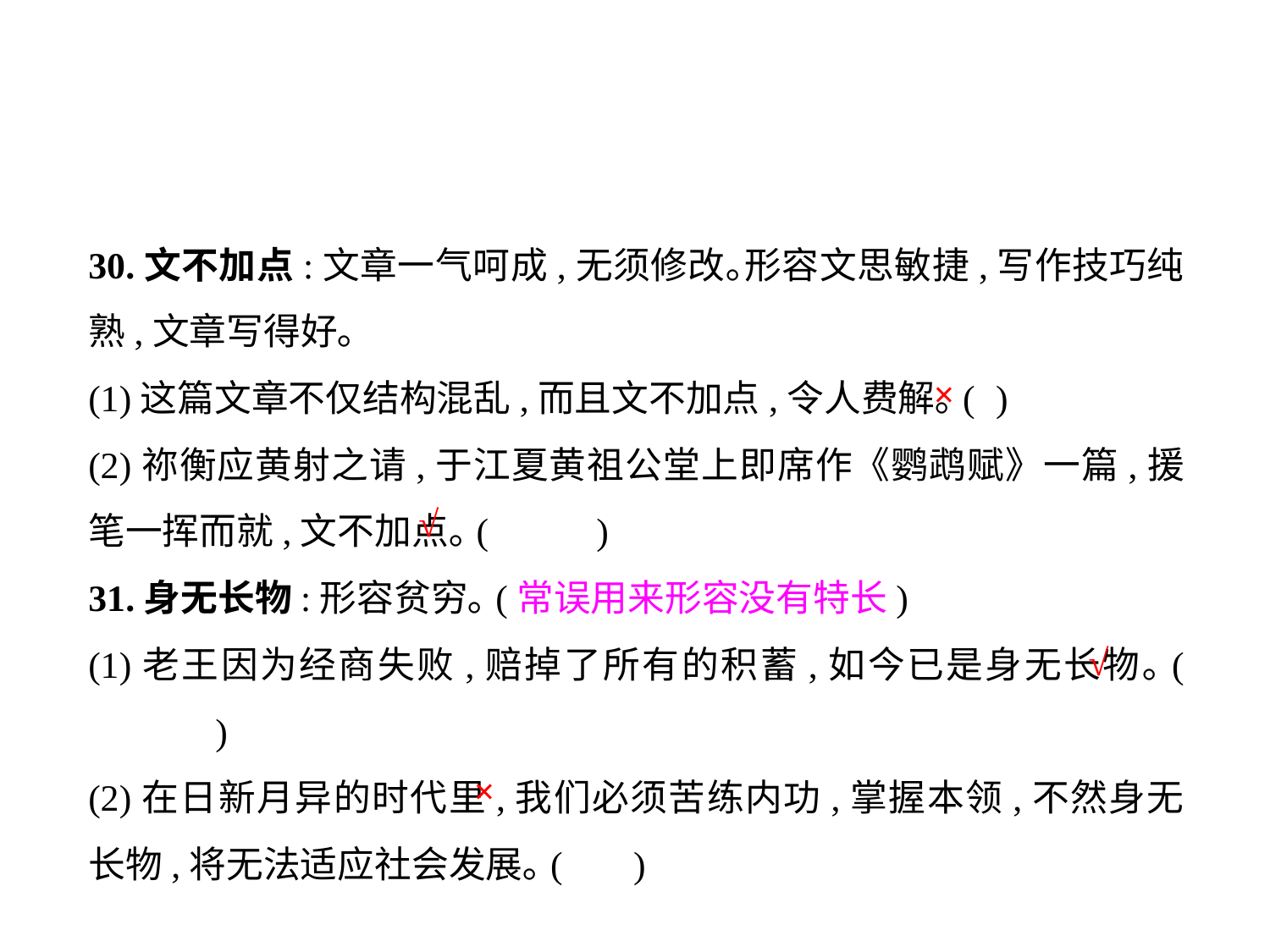

30.文不加点:文章一气呵成,无须修改｡形容文思敏捷,写作技巧纯熟,文章写得好｡
(1)这篇文章不仅结构混乱,而且文不加点,令人费解｡(	  )
(2)祢衡应黄射之请,于江夏黄祖公堂上即席作《鹦鹉赋》一篇,援笔一挥而就,文不加点｡(	)
31.身无长物:形容贫穷｡(常误用来形容没有特长)
(1)老王因为经商失败,赔掉了所有的积蓄,如今已是身无长物｡(	)
(2)在日新月异的时代里,我们必须苦练内功,掌握本领,不然身无长物,将无法适应社会发展｡(	    )
×
√
√
×